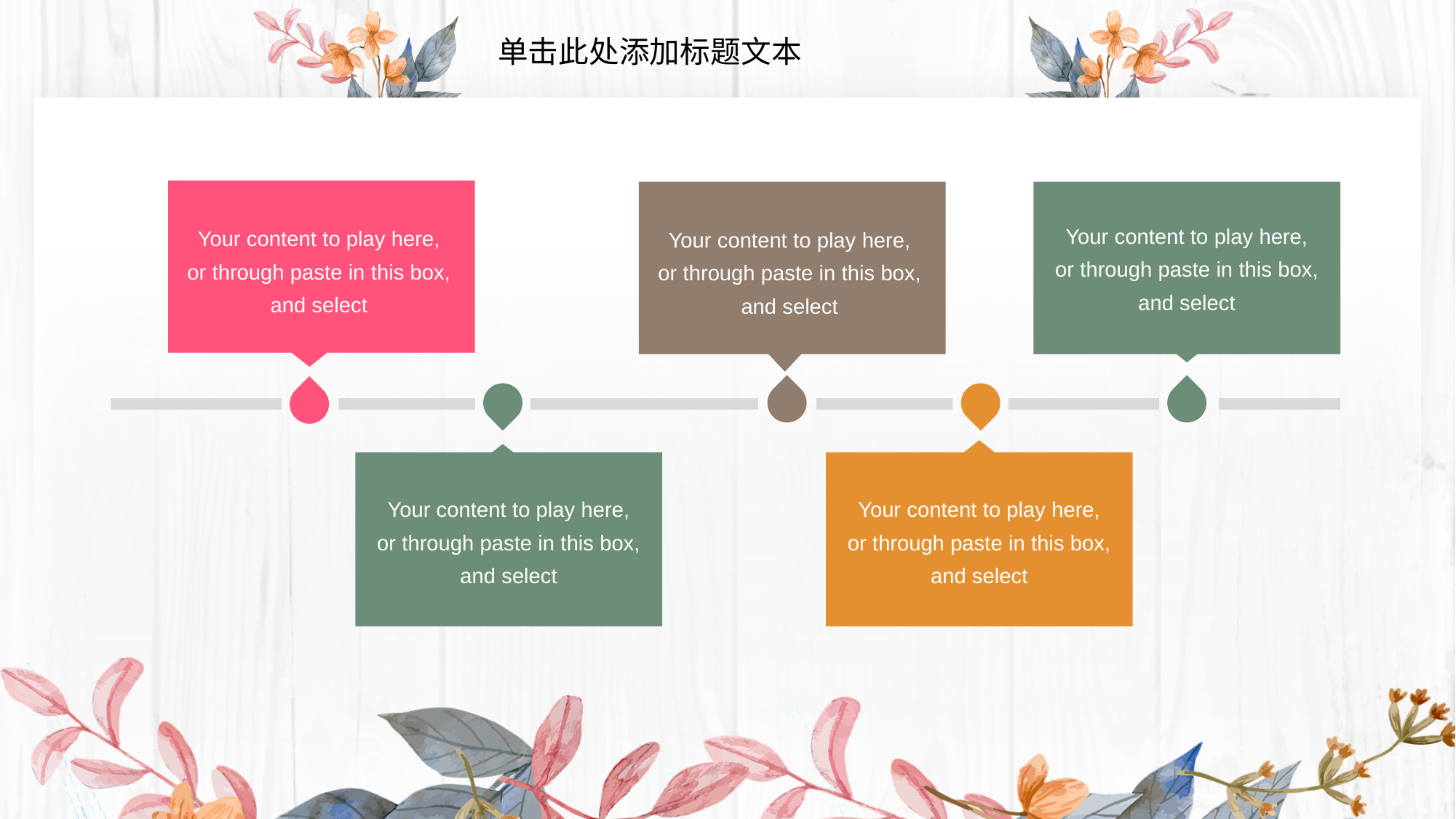

单击此处添加标题文本

Your content to play here, or through paste in this box, and select
Your content to play here, or through paste in this box, and select
Your content to play here, or through paste in this box, and select

Your content to play here, or through paste in this box, and select
Your content to play here, or through paste in this box, and select